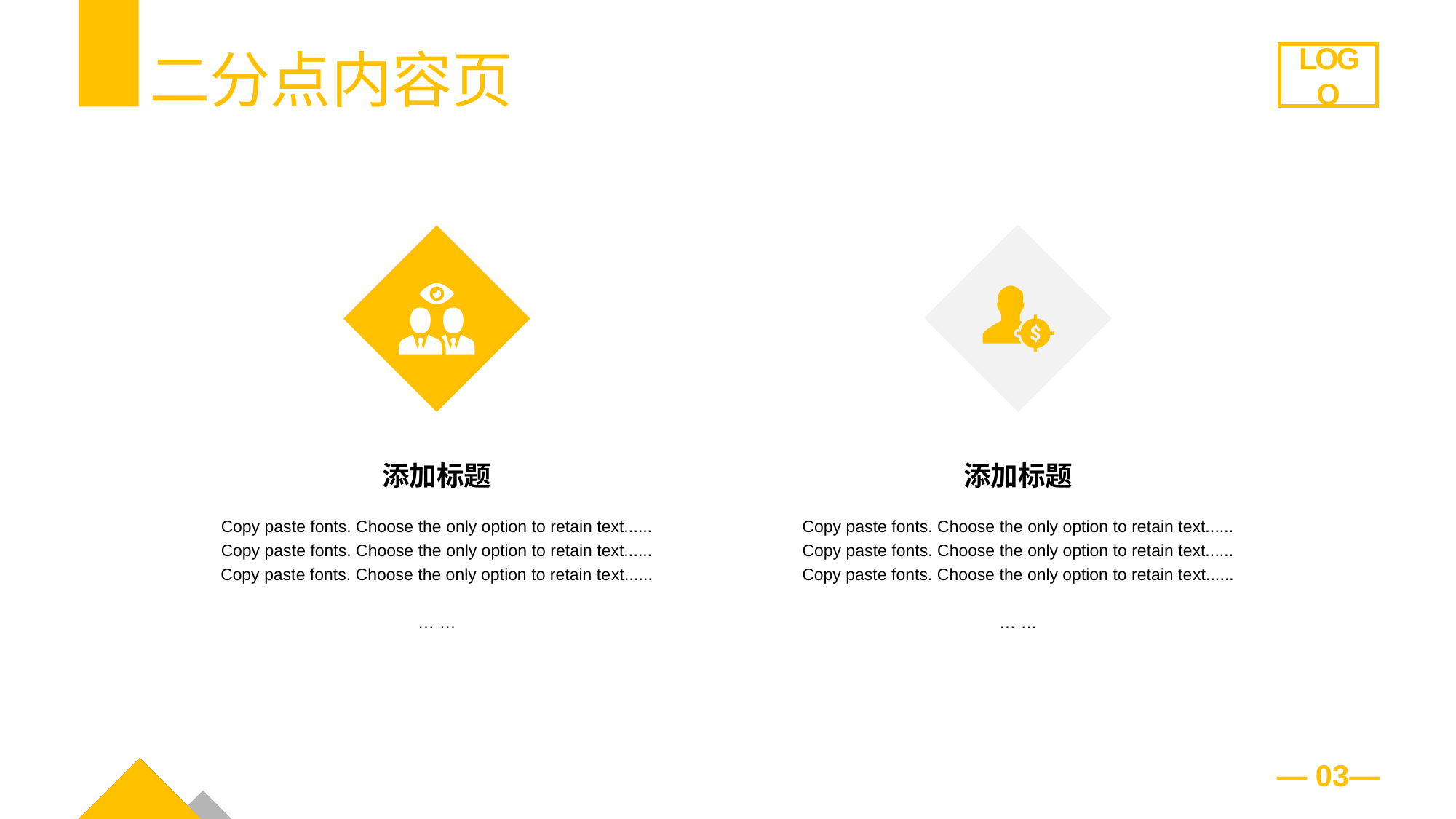

二分点内容页
LOGO

添加标题
Copy paste fonts. Choose the only option to retain text......
Copy paste fonts. Choose the only option to retain text......
Copy paste fonts. Choose the only option to retain te xt......

… …

添加标题
Copy paste fonts. Choose the only option to retain text......
Copy paste fonts. Choose the only option to retain text......
Copy paste fonts. Choose the only option to retain te xt......

… …
— 03—